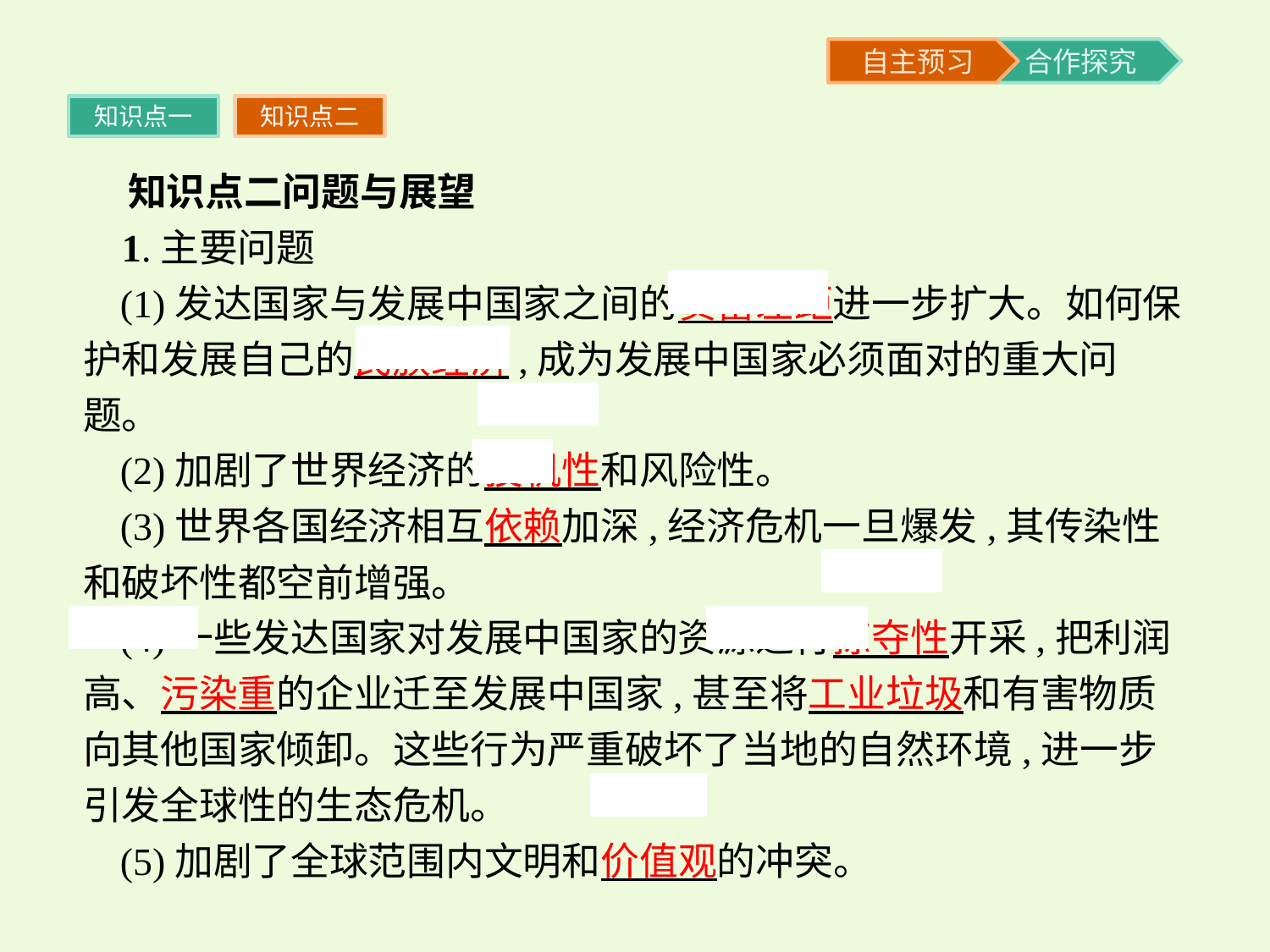

知识点一
知识点二
    知识点二问题与展望
    1.主要问题
(1)发达国家与发展中国家之间的贫富差距进一步扩大。如何保护和发展自己的民族经济,成为发展中国家必须面对的重大问题。
(2)加剧了世界经济的投机性和风险性。
(3)世界各国经济相互依赖加深,经济危机一旦爆发,其传染性和破坏性都空前增强。
(4)一些发达国家对发展中国家的资源进行掠夺性开采,把利润高、污染重的企业迁至发展中国家,甚至将工业垃圾和有害物质向其他国家倾卸。这些行为严重破坏了当地的自然环境,进一步引发全球性的生态危机。
(5)加剧了全球范围内文明和价值观的冲突。